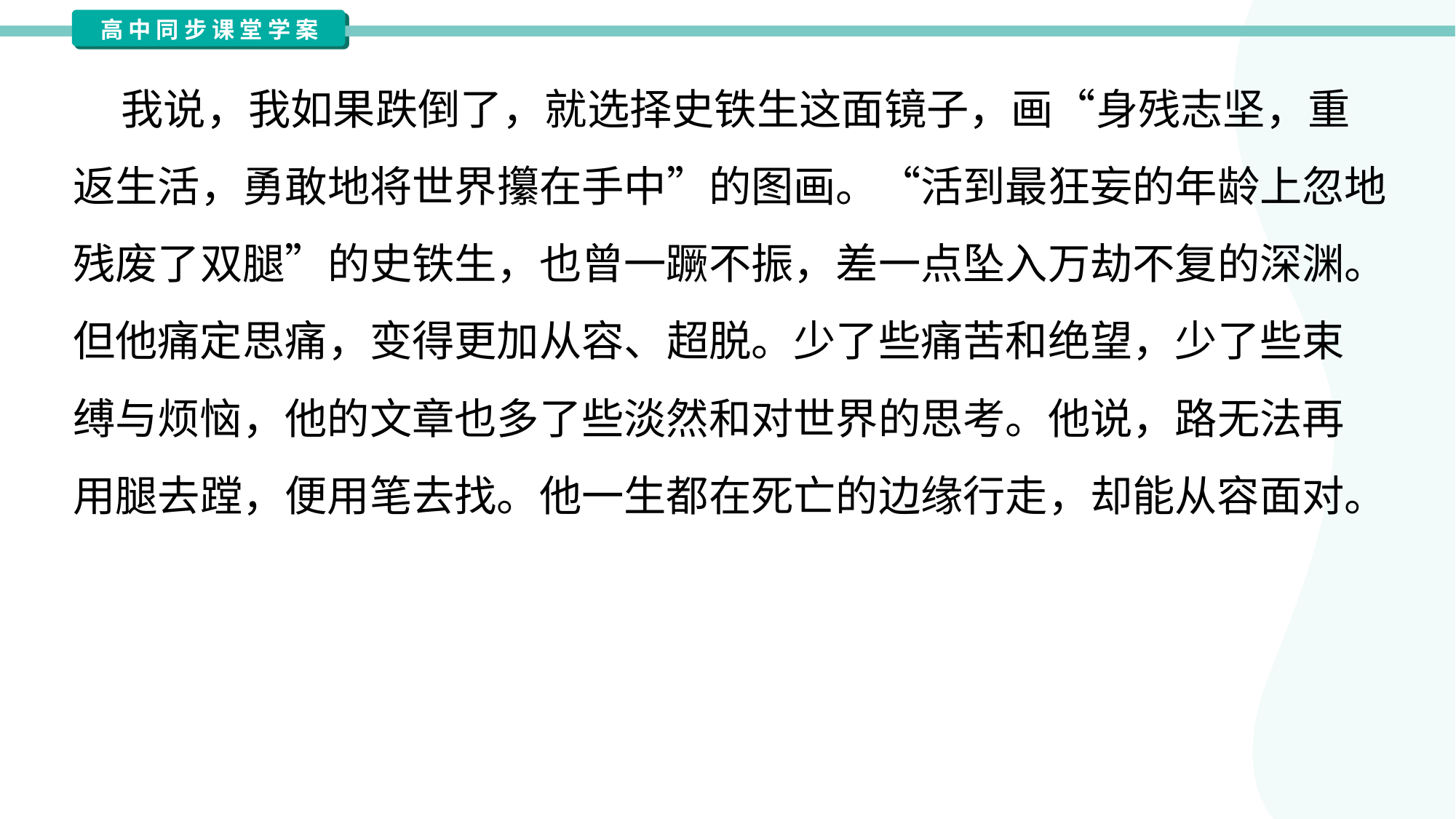

我说，我如果跌倒了，就选择史铁生这面镜子，画“身残志坚，重
返生活，勇敢地将世界攥在手中”的图画。“活到最狂妄的年龄上忽地
残废了双腿”的史铁生，也曾一蹶不振，差一点坠入万劫不复的深渊。
但他痛定思痛，变得更加从容、超脱。少了些痛苦和绝望，少了些束
缚与烦恼，他的文章也多了些淡然和对世界的思考。他说，路无法再
用腿去蹚，便用笔去找。他一生都在死亡的边缘行走，却能从容面对。